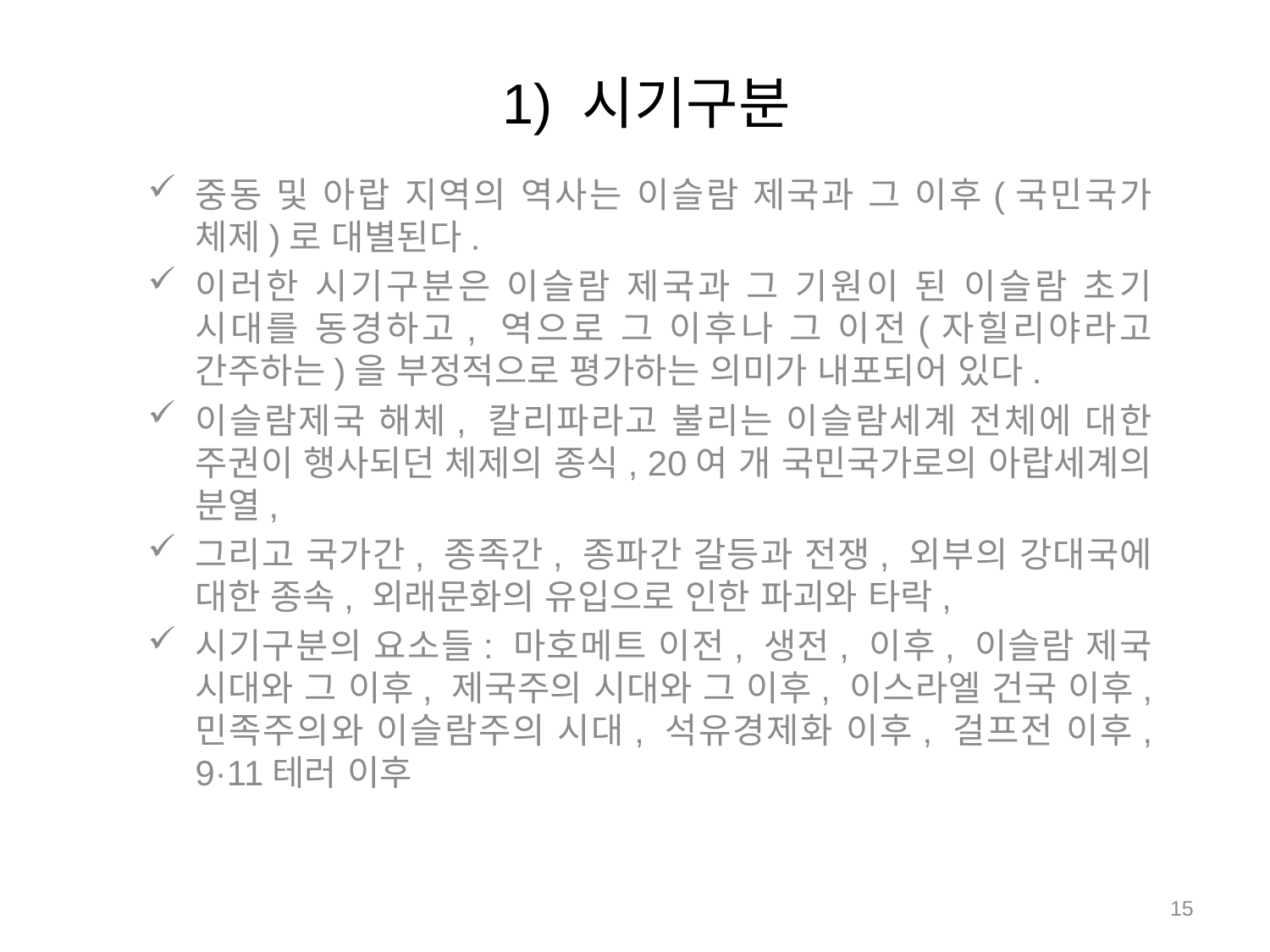

# 1) 시기구분
중동 및 아랍 지역의 역사는 이슬람 제국과 그 이후(국민국가 체제)로 대별된다.
이러한 시기구분은 이슬람 제국과 그 기원이 된 이슬람 초기 시대를 동경하고, 역으로 그 이후나 그 이전(자힐리야라고 간주하는)을 부정적으로 평가하는 의미가 내포되어 있다.
이슬람제국 해체, 칼리파라고 불리는 이슬람세계 전체에 대한 주권이 행사되던 체제의 종식, 20여 개 국민국가로의 아랍세계의 분열,
그리고 국가간, 종족간, 종파간 갈등과 전쟁, 외부의 강대국에 대한 종속, 외래문화의 유입으로 인한 파괴와 타락,
시기구분의 요소들: 마호메트 이전, 생전, 이후, 이슬람 제국 시대와 그 이후, 제국주의 시대와 그 이후, 이스라엘 건국 이후, 민족주의와 이슬람주의 시대, 석유경제화 이후, 걸프전 이후, 9·11테러 이후

15